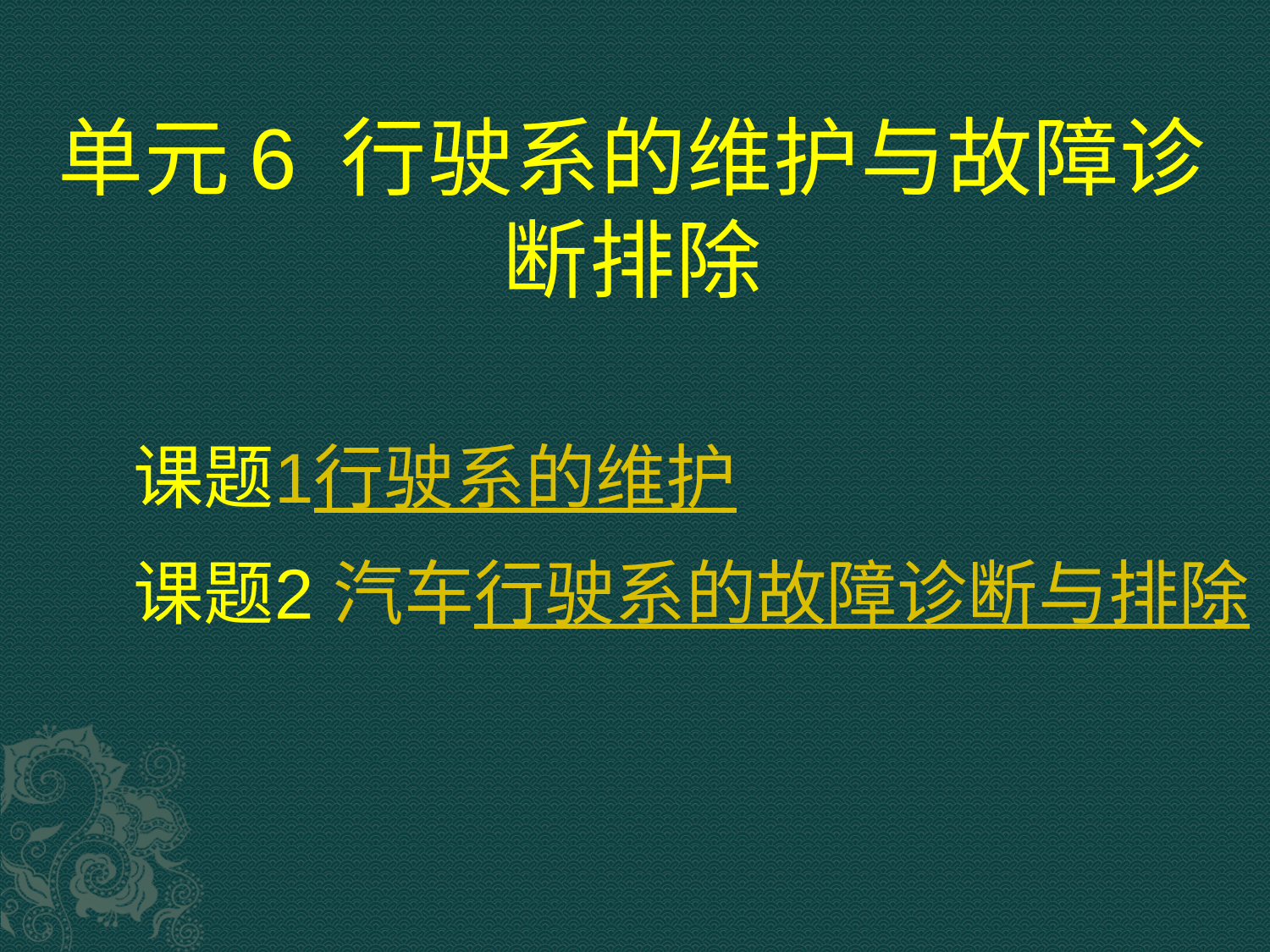

# 单元6 行驶系的维护与故障诊断排除
     课题1行驶系的维护
     课题2 汽车行驶系的故障诊断与排除